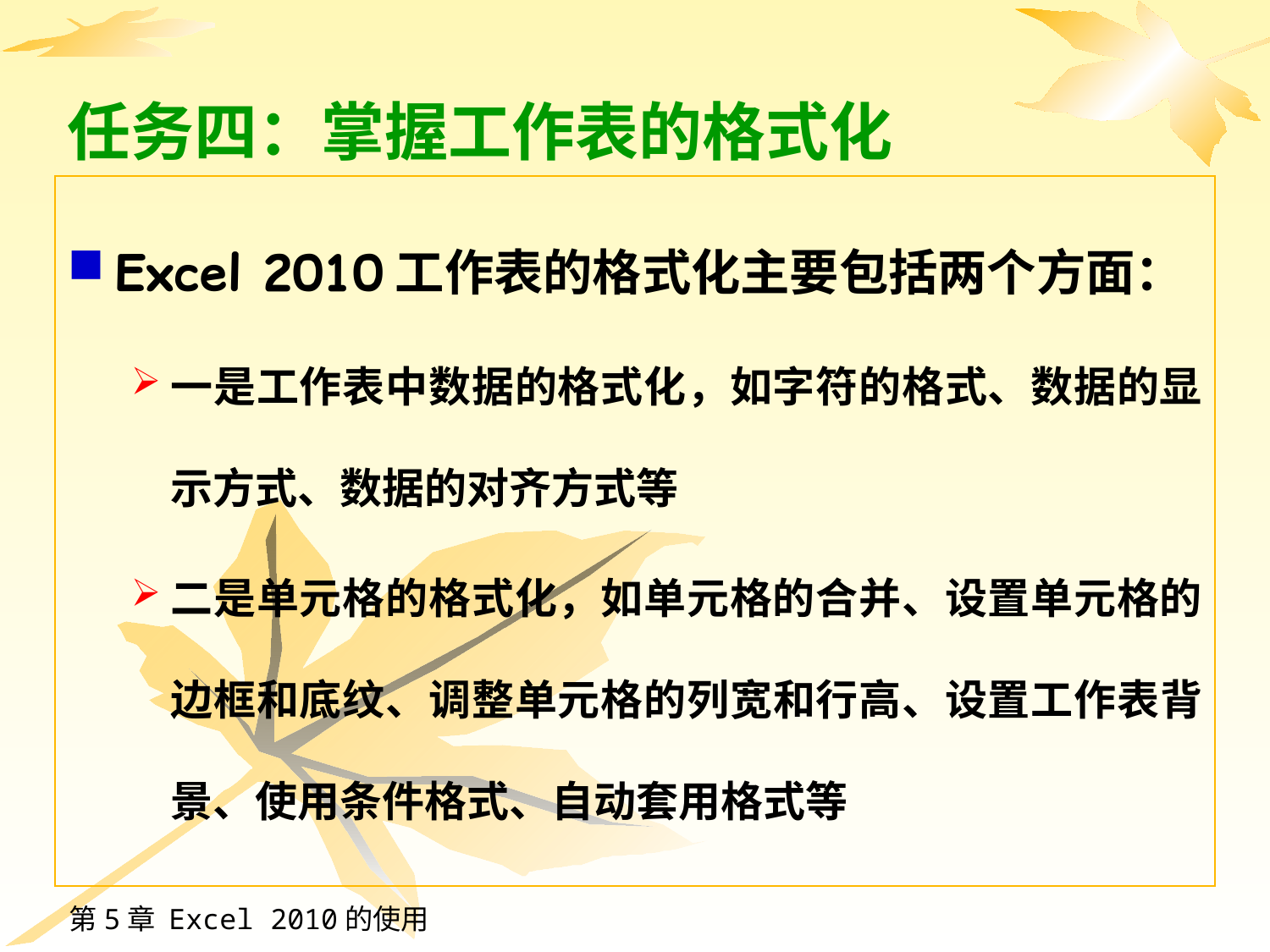

# 任务四：掌握工作表的格式化
Excel 2010工作表的格式化主要包括两个方面：
一是工作表中数据的格式化，如字符的格式、数据的显示方式、数据的对齐方式等
二是单元格的格式化，如单元格的合并、设置单元格的边框和底纹、调整单元格的列宽和行高、设置工作表背景、使用条件格式、自动套用格式等